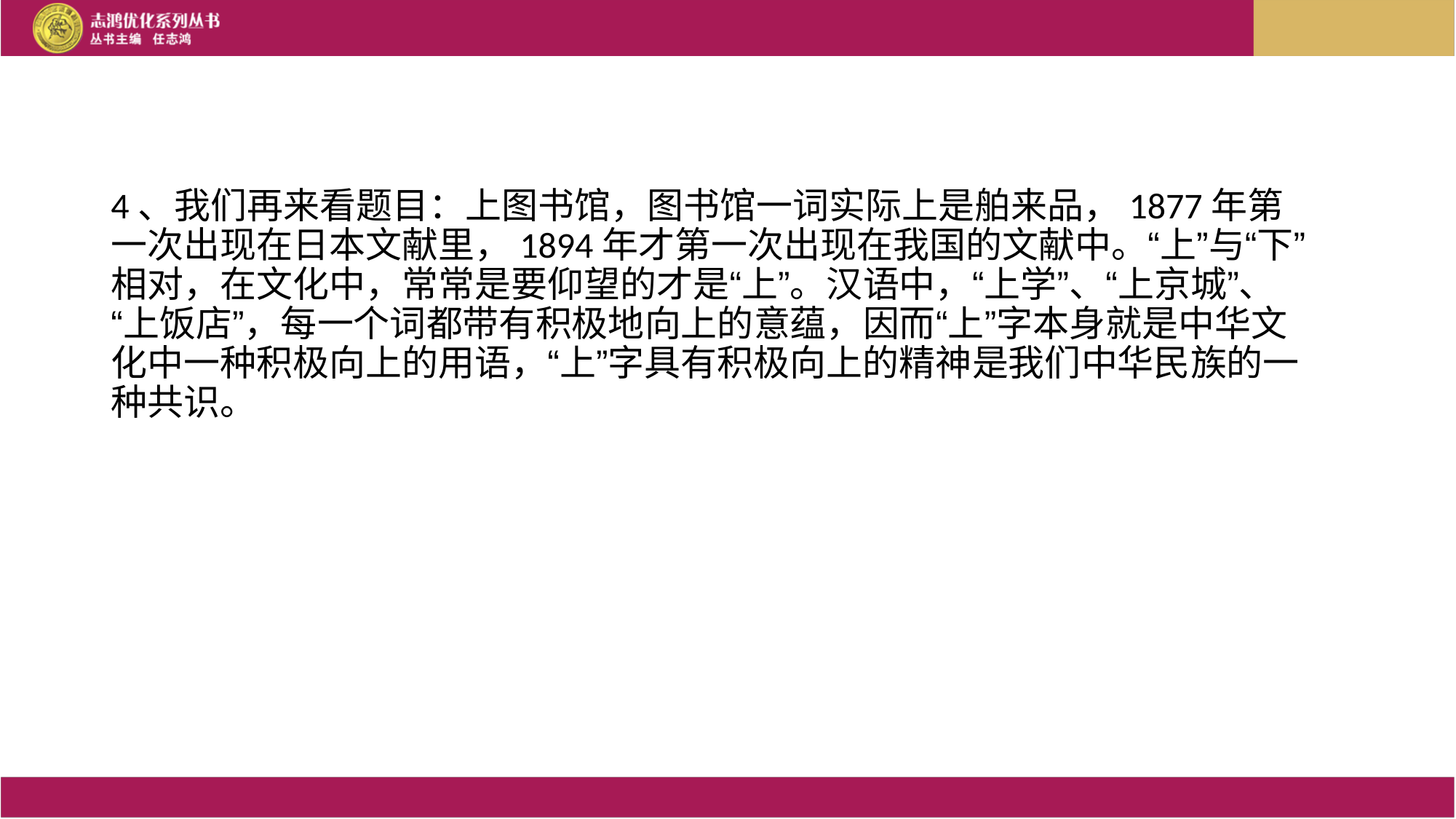

4、我们再来看题目：上图书馆，图书馆一词实际上是舶来品，1877年第一次出现在日本文献里，1894年才第一次出现在我国的文献中。“上”与“下”相对，在文化中，常常是要仰望的才是“上”。汉语中，“上学”、“上京城”、“上饭店”，每一个词都带有积极地向上的意蕴，因而“上”字本身就是中华文化中一种积极向上的用语，“上”字具有积极向上的精神是我们中华民族的一种共识。